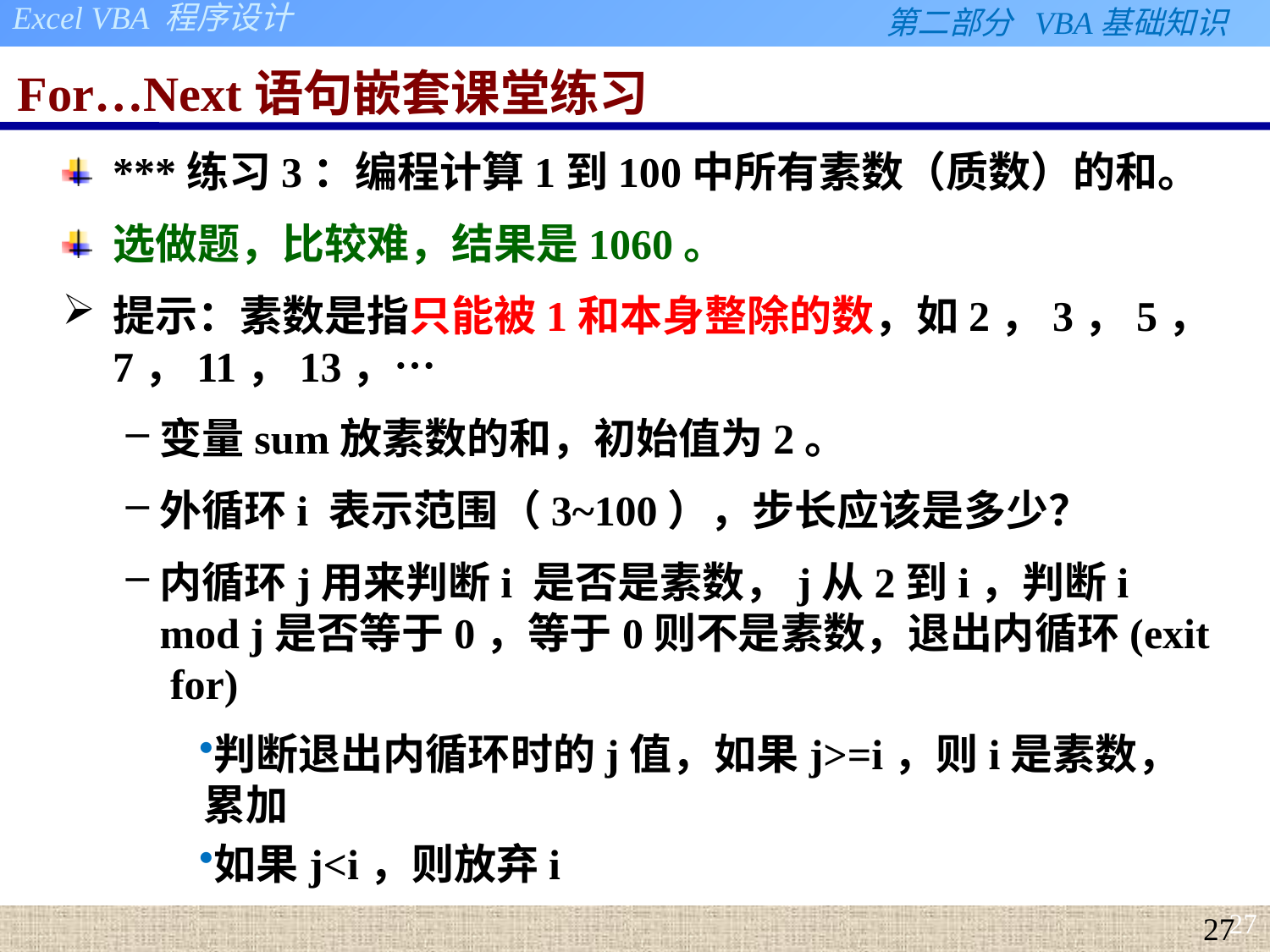

# For…Next语句嵌套课堂练习
***练习3：编程计算1到100中所有素数（质数）的和。
选做题，比较难，结果是1060。
提示：素数是指只能被1和本身整除的数，如2，3，5，7，11，13，…
变量sum放素数的和，初始值为2。
外循环i 表示范围（3~100），步长应该是多少？
内循环j用来判断i 是否是素数，j从2到i，判断i  mod j是否等于0，等于0则不是素数，退出内循环(exit  for)
判断退出内循环时的j值，如果j>=i，则i是素数，累加
如果j<i，则放弃i

27